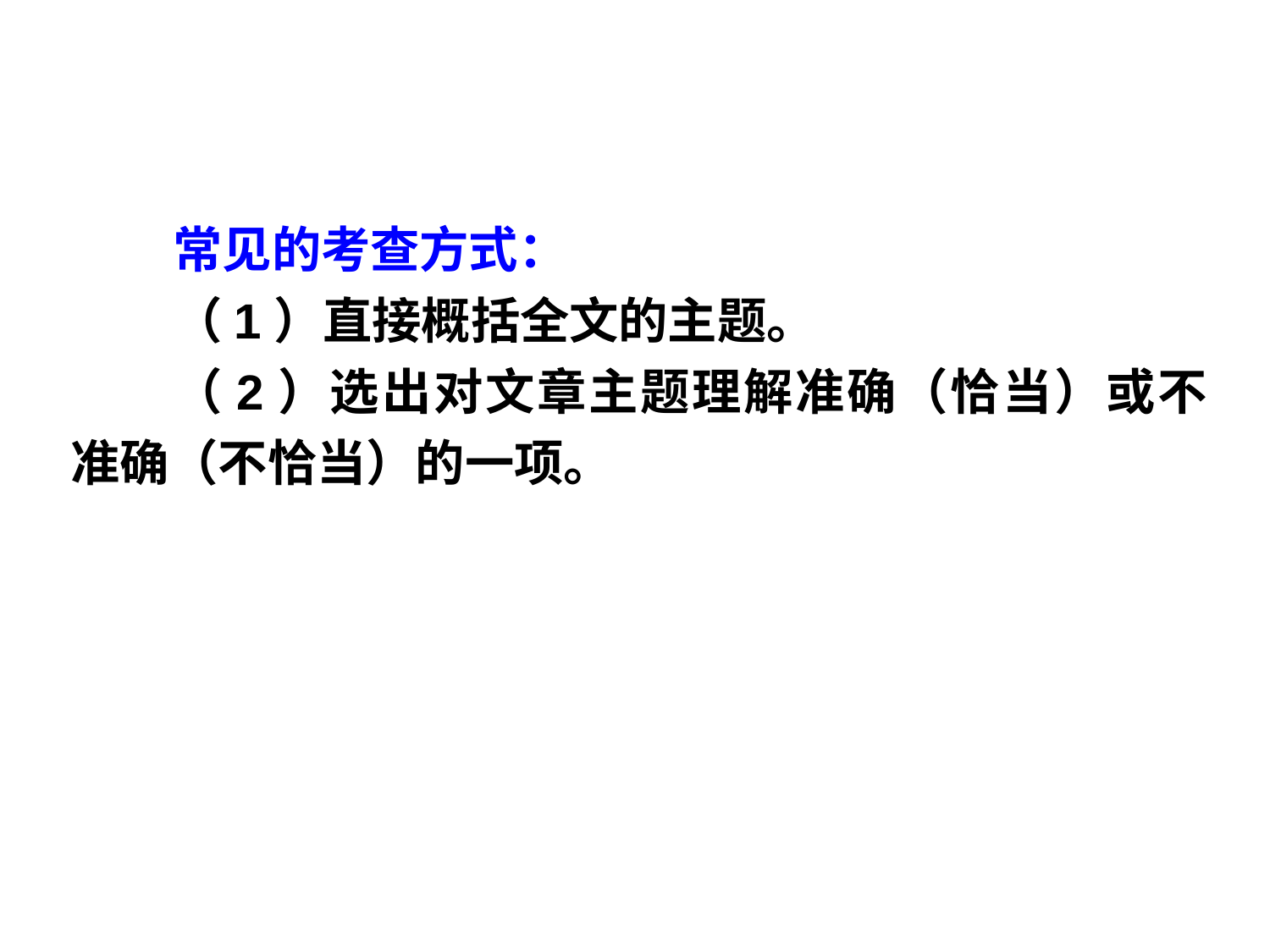

常见的考查方式：
（1）直接概括全文的主题。
（2）选出对文章主题理解准确（恰当）或不准确（不恰当）的一项。